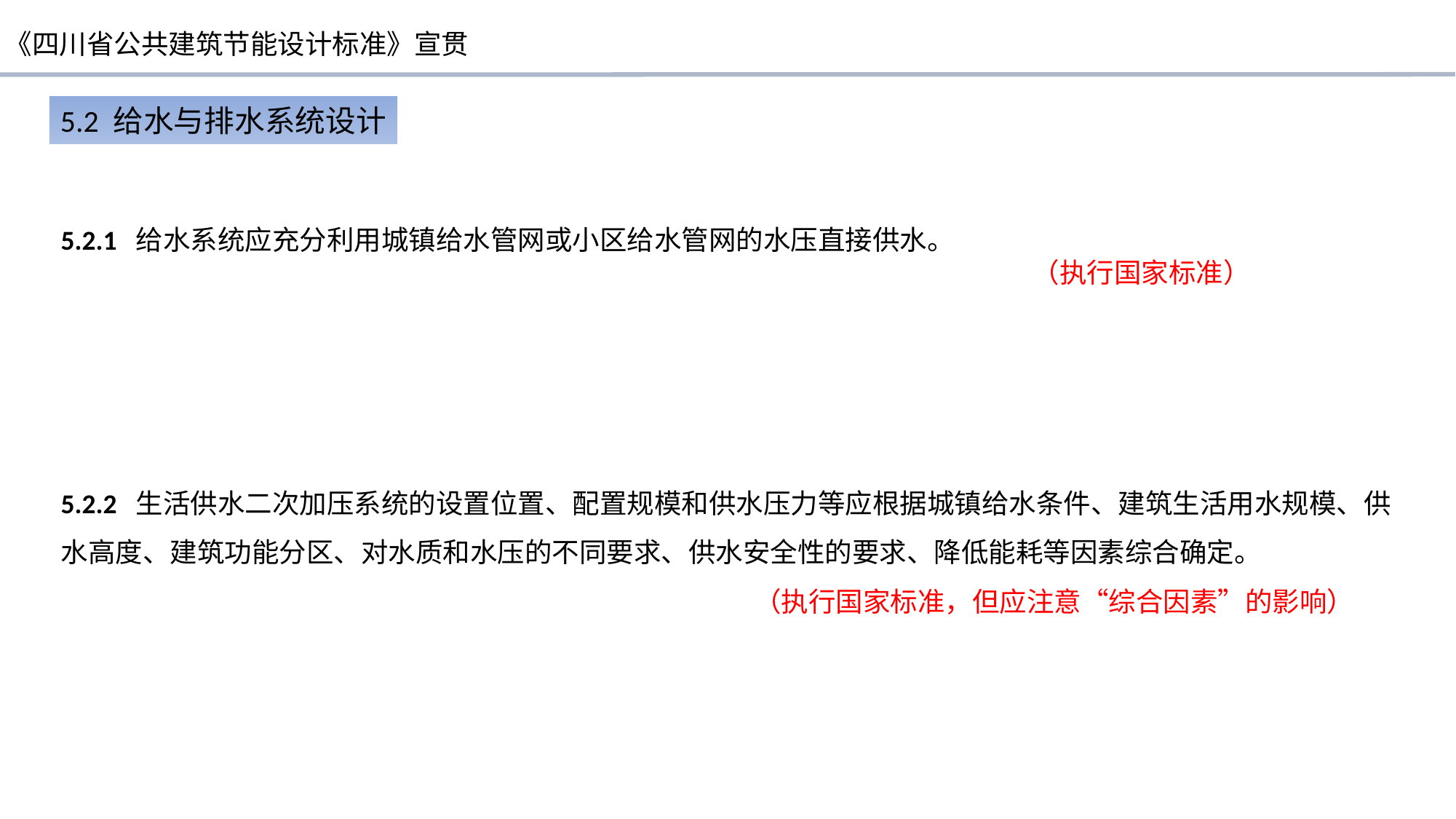

5.2 给水与排水系统设计
5.2.1  给水系统应充分利用城镇给水管网或小区给水管网的水压直接供水。
                                                                                                                                                            （执行国家标准）
5.2.2  生活供水二次加压系统的设置位置、配置规模和供水压力等应根据城镇给水条件、建筑生活用水规模、供水高度、建筑功能分区、对水质和水压的不同要求、供水安全性的要求、降低能耗等因素综合确定。
                                                                                                               （执行国家标准，但应注意“综合因素”的影响）